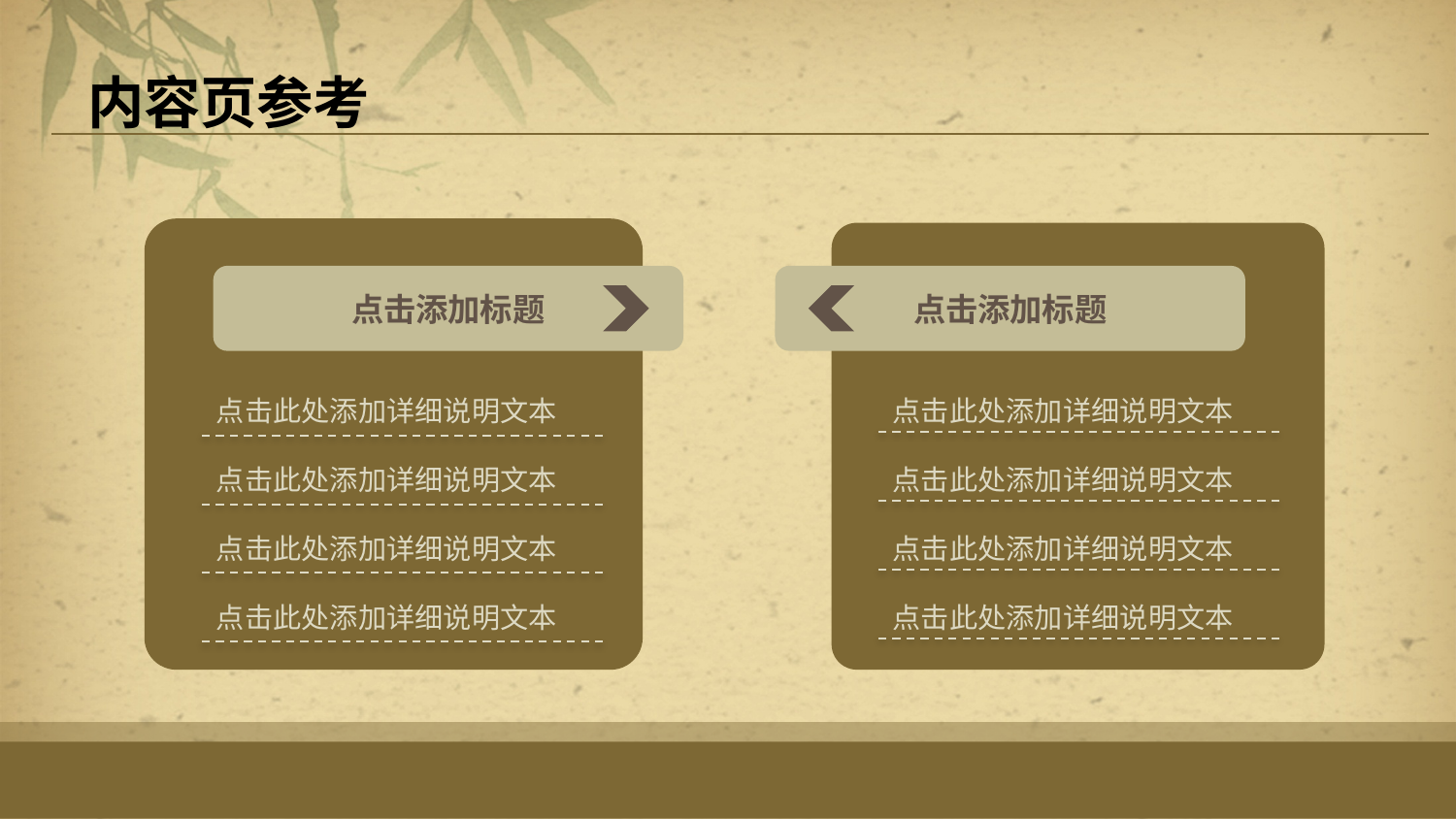

# 内容页参考

点击添加标题

点击添加标题

点击此处添加详细说明文本
点击此处添加详细说明文本
点击此处添加详细说明文本
点击此处添加详细说明文本
点击此处添加详细说明文本
点击此处添加详细说明文本
点击此处添加详细说明文本
点击此处添加详细说明文本